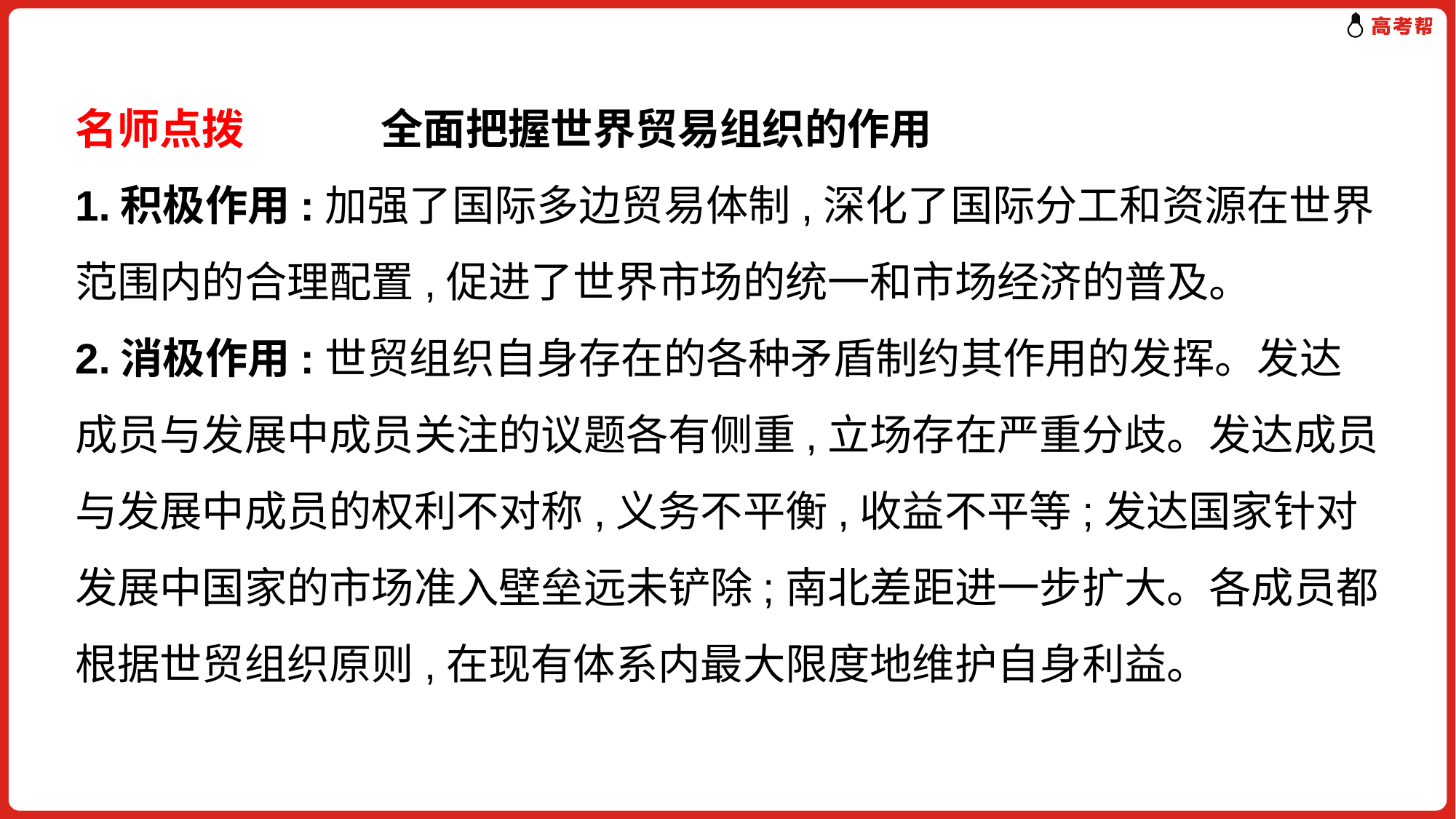

名师点拨 　　　全面把握世界贸易组织的作用
1.积极作用:加强了国际多边贸易体制,深化了国际分工和资源在世界范围内的合理配置,促进了世界市场的统一和市场经济的普及。
2.消极作用:世贸组织自身存在的各种矛盾制约其作用的发挥。发达成员与发展中成员关注的议题各有侧重,立场存在严重分歧。发达成员与发展中成员的权利不对称,义务不平衡,收益不平等;发达国家针对发展中国家的市场准入壁垒远未铲除;南北差距进一步扩大。各成员都根据世贸组织原则,在现有体系内最大限度地维护自身利益。